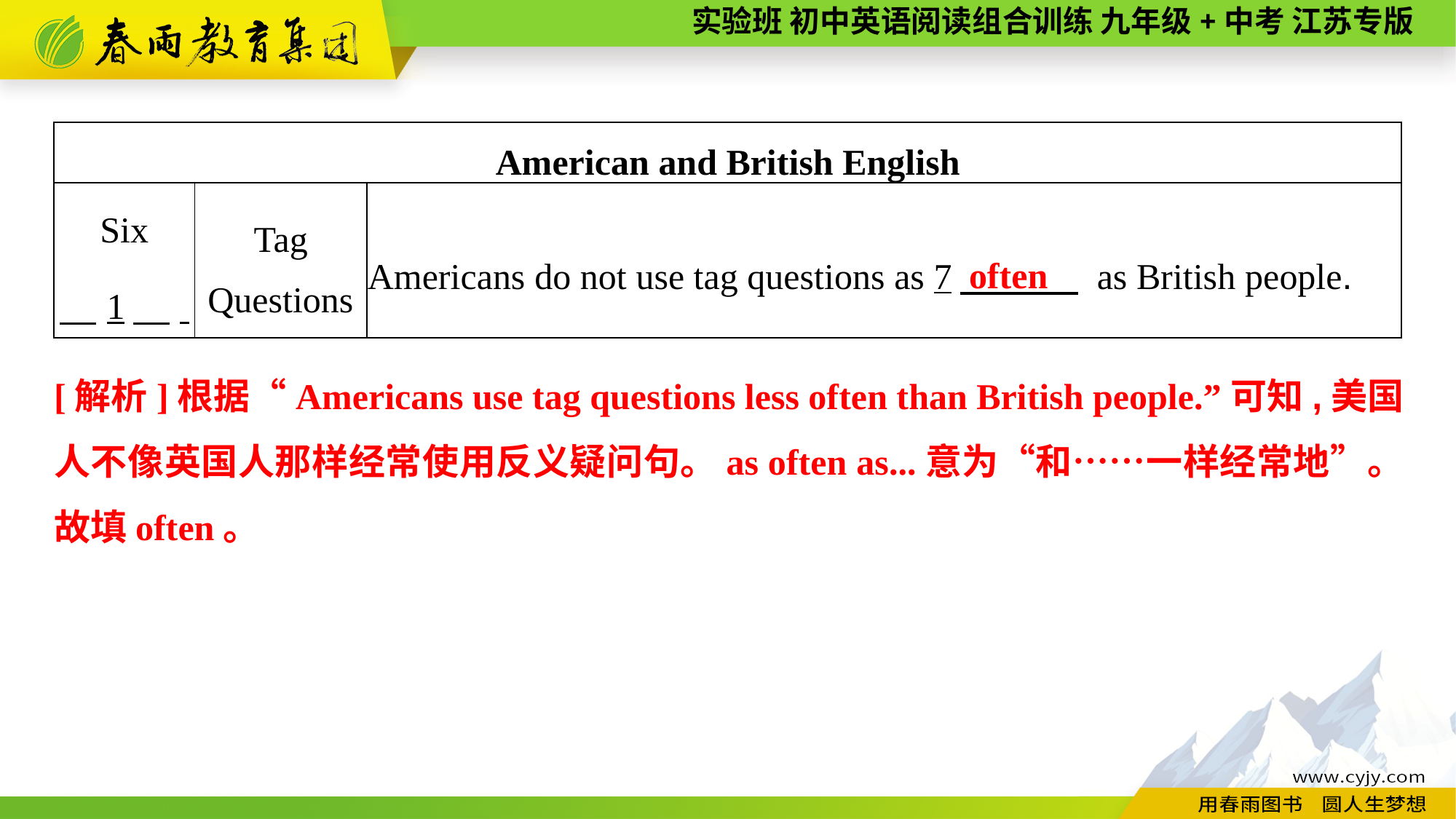

| American and British English |  |  |
| --- | --- | --- |
| Six 　1　. | Tag Questions | Americans do not use tag questions as 7　 as British people. |
often
[解析]根据“Americans use tag questions less often than British people.”可知,美国人不像英国人那样经常使用反义疑问句。as often as...意为“和……一样经常地”。故填often。